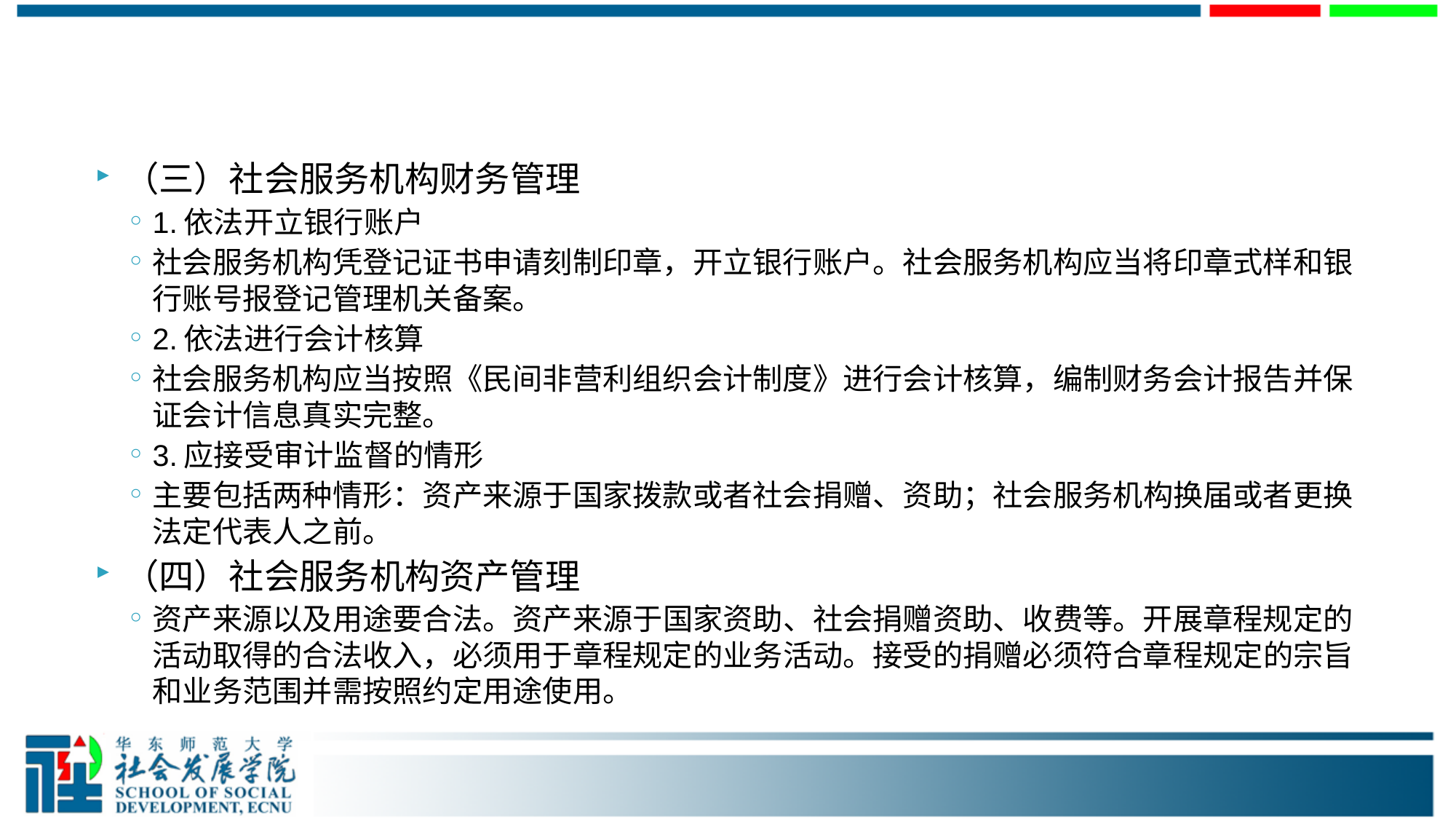

#
（三）社会服务机构财务管理
1.依法开立银行账户
社会服务机构凭登记证书申请刻制印章，开立银行账户。社会服务机构应当将印章式样和银行账号报登记管理机关备案。
2.依法进行会计核算
社会服务机构应当按照《民间非营利组织会计制度》进行会计核算，编制财务会计报告并保证会计信息真实完整。
3.应接受审计监督的情形
主要包括两种情形：资产来源于国家拨款或者社会捐赠、资助；社会服务机构换届或者更换法定代表人之前。
（四）社会服务机构资产管理
资产来源以及用途要合法。资产来源于国家资助、社会捐赠资助、收费等。开展章程规定的活动取得的合法收入，必须用于章程规定的业务活动。接受的捐赠必须符合章程规定的宗旨和业务范围并需按照约定用途使用。